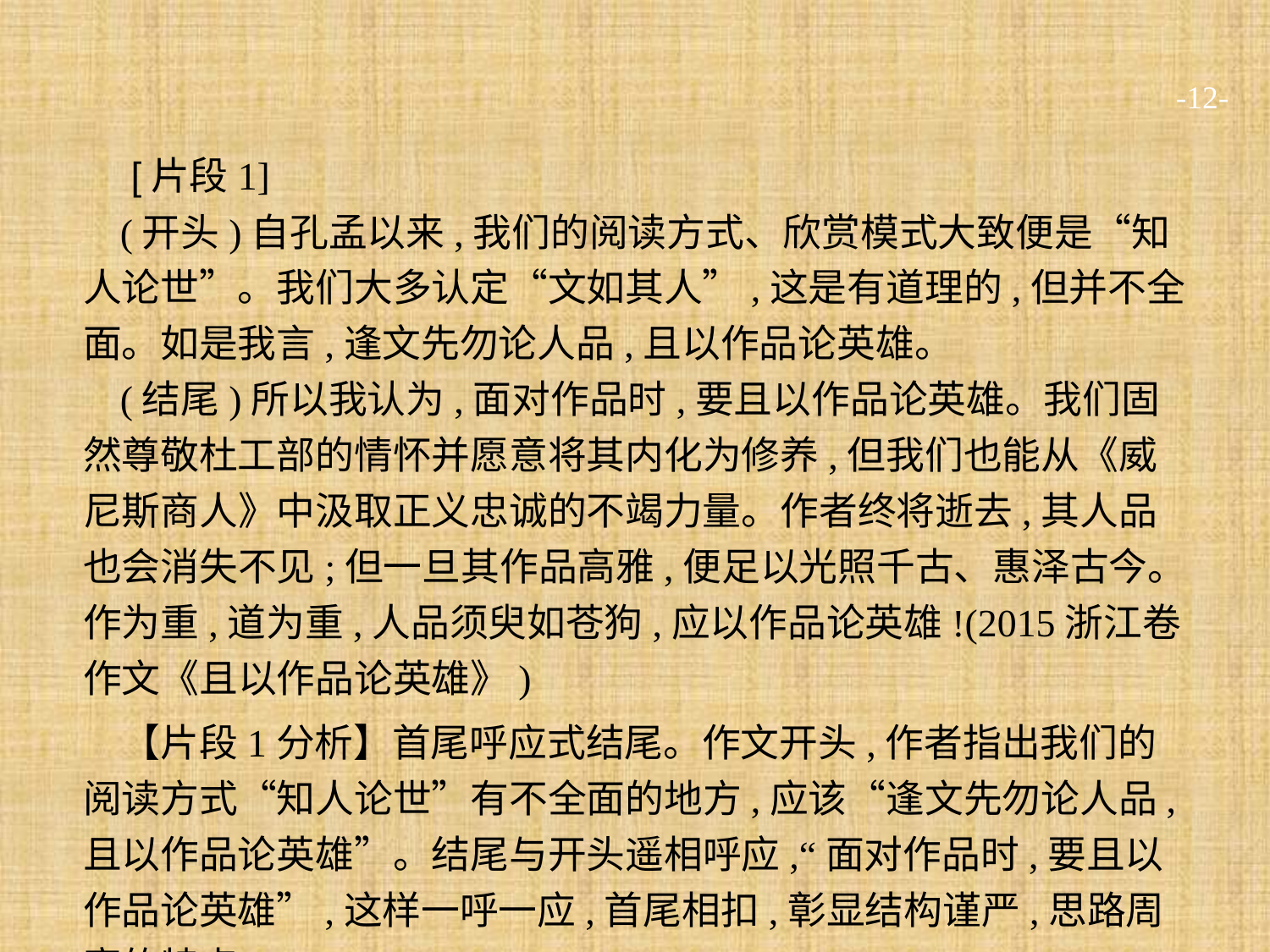

-12-
 [片段1]
(开头)自孔孟以来,我们的阅读方式、欣赏模式大致便是“知人论世”。我们大多认定“文如其人”,这是有道理的,但并不全面。如是我言,逢文先勿论人品,且以作品论英雄。
(结尾)所以我认为,面对作品时,要且以作品论英雄。我们固然尊敬杜工部的情怀并愿意将其内化为修养,但我们也能从《威尼斯商人》中汲取正义忠诚的不竭力量。作者终将逝去,其人品也会消失不见;但一旦其作品高雅,便足以光照千古、惠泽古今。作为重,道为重,人品须臾如苍狗,应以作品论英雄!(2015浙江卷作文《且以作品论英雄》)
【片段1分析】首尾呼应式结尾。作文开头,作者指出我们的阅读方式“知人论世”有不全面的地方,应该“逢文先勿论人品,且以作品论英雄”。结尾与开头遥相呼应,“面对作品时,要且以作品论英雄”,这样一呼一应,首尾相扣,彰显结构谨严,思路周密的特点。